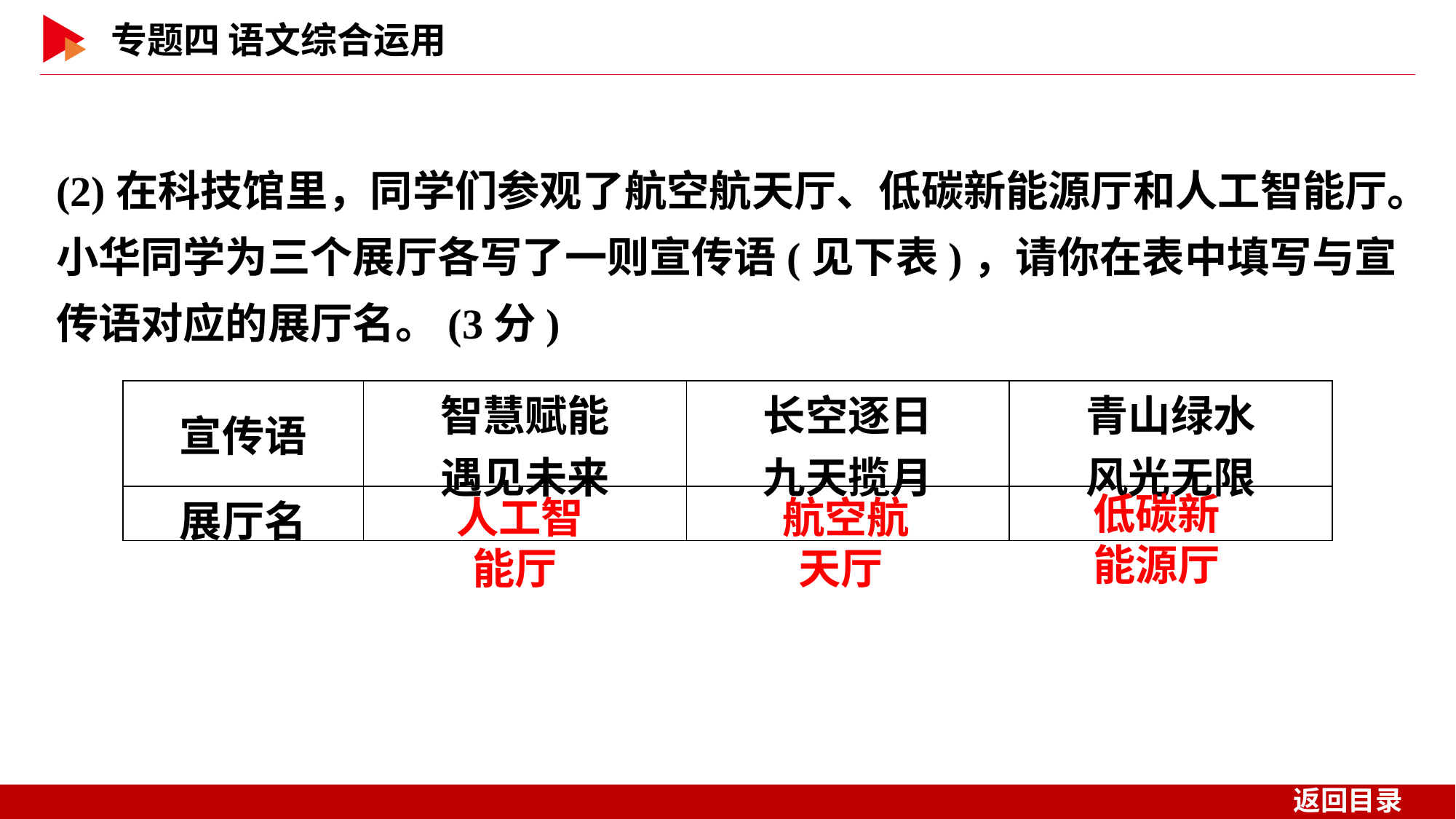

(2)在科技馆里，同学们参观了航空航天厅、低碳新能源厅和人工智能厅。小华同学为三个展厅各写了一则宣传语(见下表)，请你在表中填写与宣传语对应的展厅名。(3分)
| 宣传语 | 智慧赋能 遇见未来 | 长空逐日 九天揽月 | 青山绿水 风光无限 |
| --- | --- | --- | --- |
| 展厅名 |  |  |  |
低碳新
能源厅
航空航
天厅
人工智
能厅